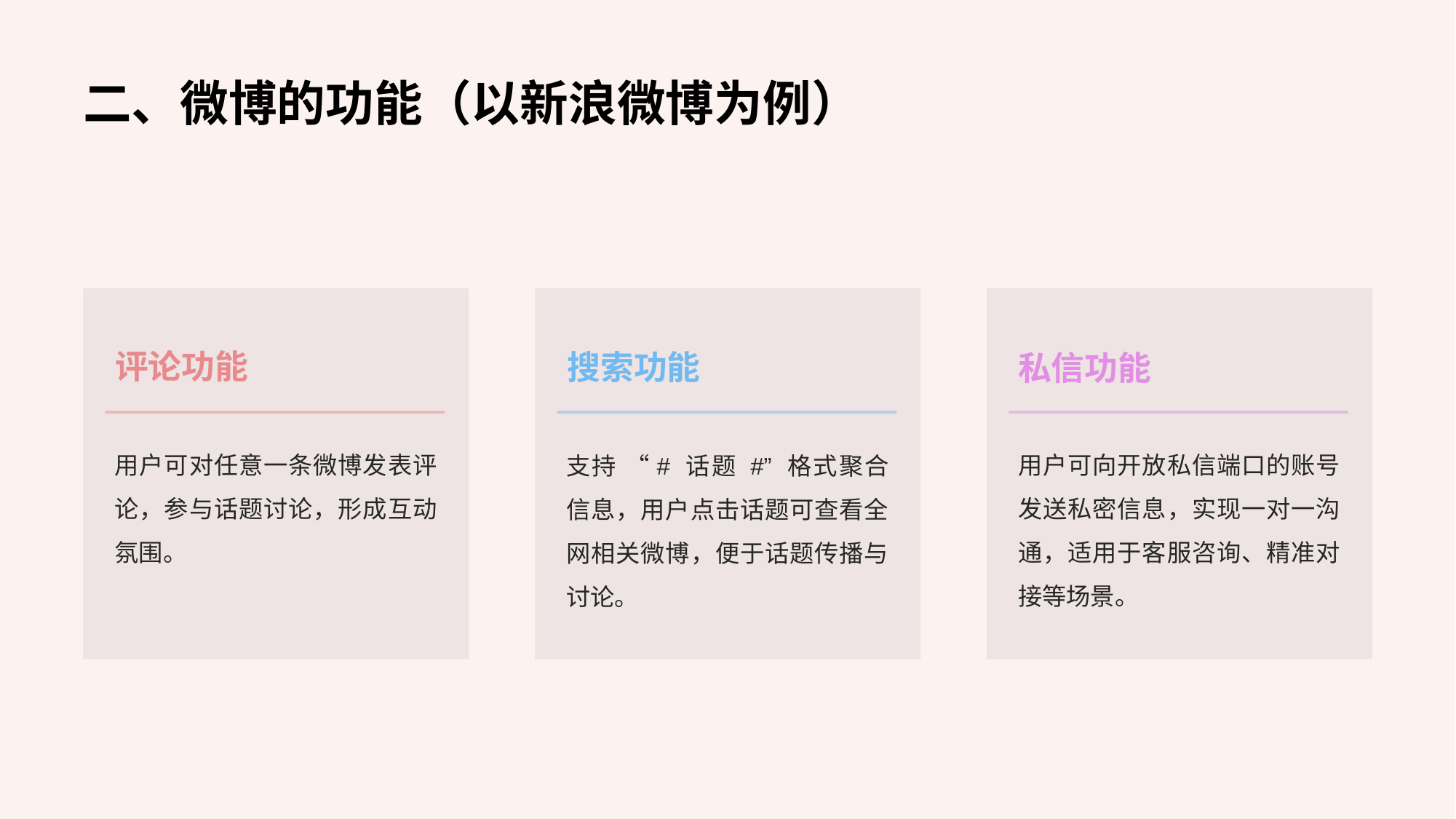

二、微博的功能（以新浪微博为例）

评论功能
搜索功能
私信功能
用户可对任意一条微博发表评论，参与话题讨论，形成互动氛围。
用户可向开放私信端口的账号发送私密信息，实现一对一沟通，适用于客服咨询、精准对接等场景。
支持 “# 话题 #” 格式聚合信息，用户点击话题可查看全网相关微博，便于话题传播与讨论。